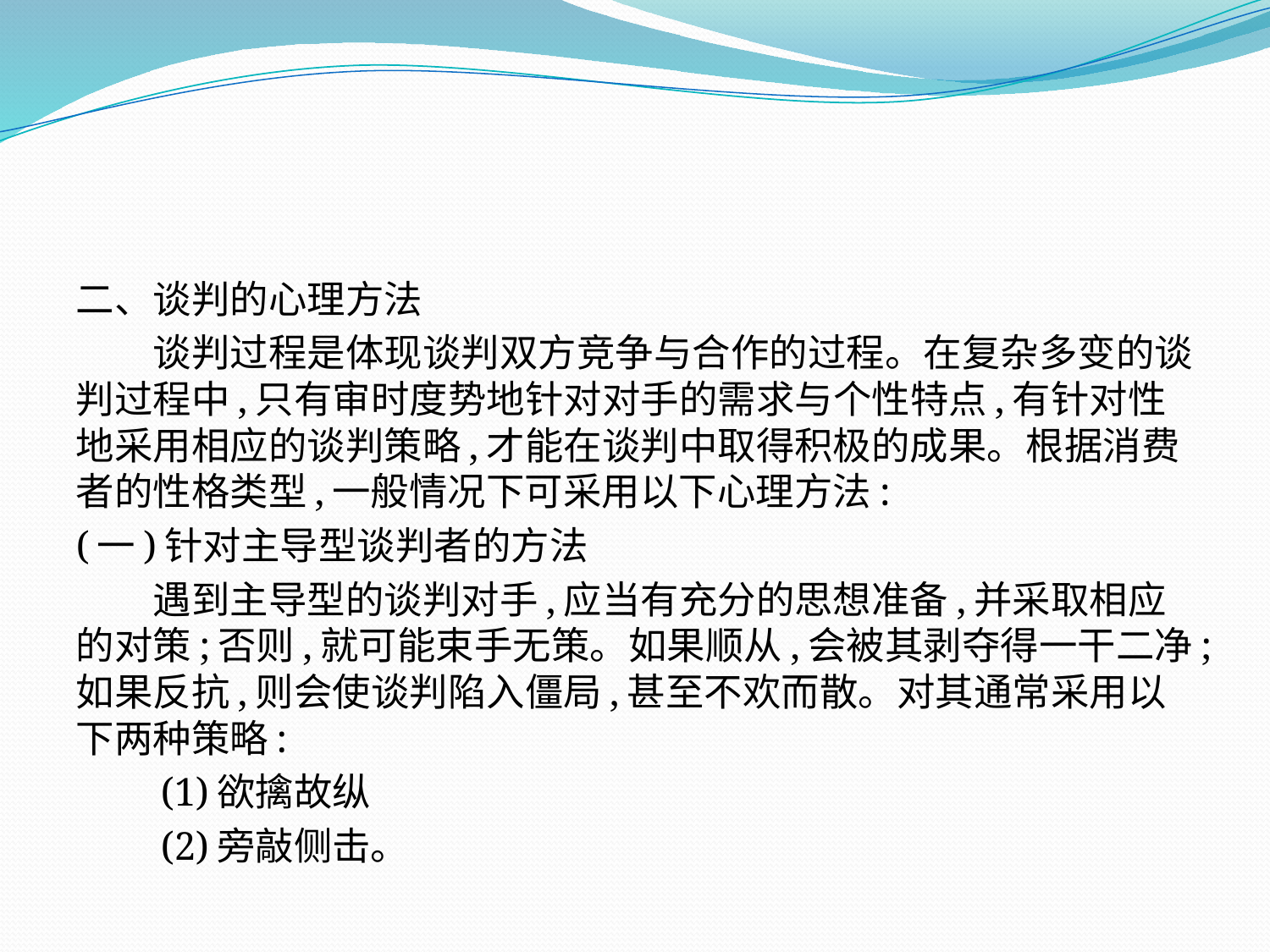

二、谈判的心理方法
　　谈判过程是体现谈判双方竞争与合作的过程。在复杂多变的谈判过程中,只有审时度势地针对对手的需求与个性特点,有针对性地采用相应的谈判策略,才能在谈判中取得积极的成果。根据消费者的性格类型,一般情况下可采用以下心理方法:
(一)针对主导型谈判者的方法
　　遇到主导型的谈判对手,应当有充分的思想准备,并采取相应的对策;否则,就可能束手无策。如果顺从,会被其剥夺得一干二净;如果反抗,则会使谈判陷入僵局,甚至不欢而散。对其通常采用以下两种策略:
　　(1)欲擒故纵
　　(2)旁敲侧击。